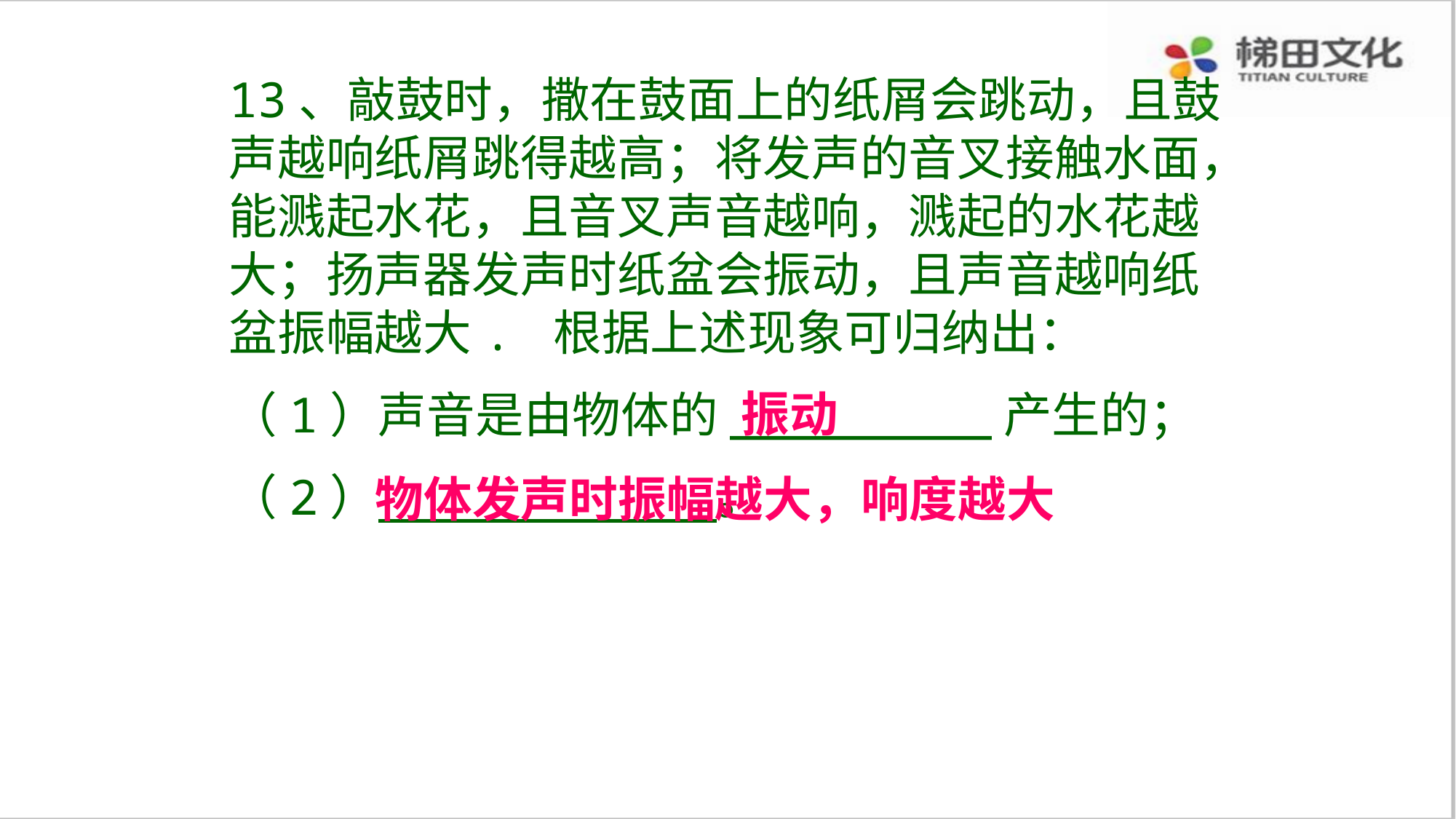

13、敲鼓时，撒在鼓面上的纸屑会跳动，且鼓声越响纸屑跳得越高；将发声的音叉接触水面，能溅起水花，且音叉声音越响，溅起的水花越大；扬声器发声时纸盆会振动，且声音越响纸盆振幅越大. 根据上述现象可归纳出：
（1）声音是由物体的_________产生的；
（2）                               。

振动
物体发声时振幅越大，响度越大